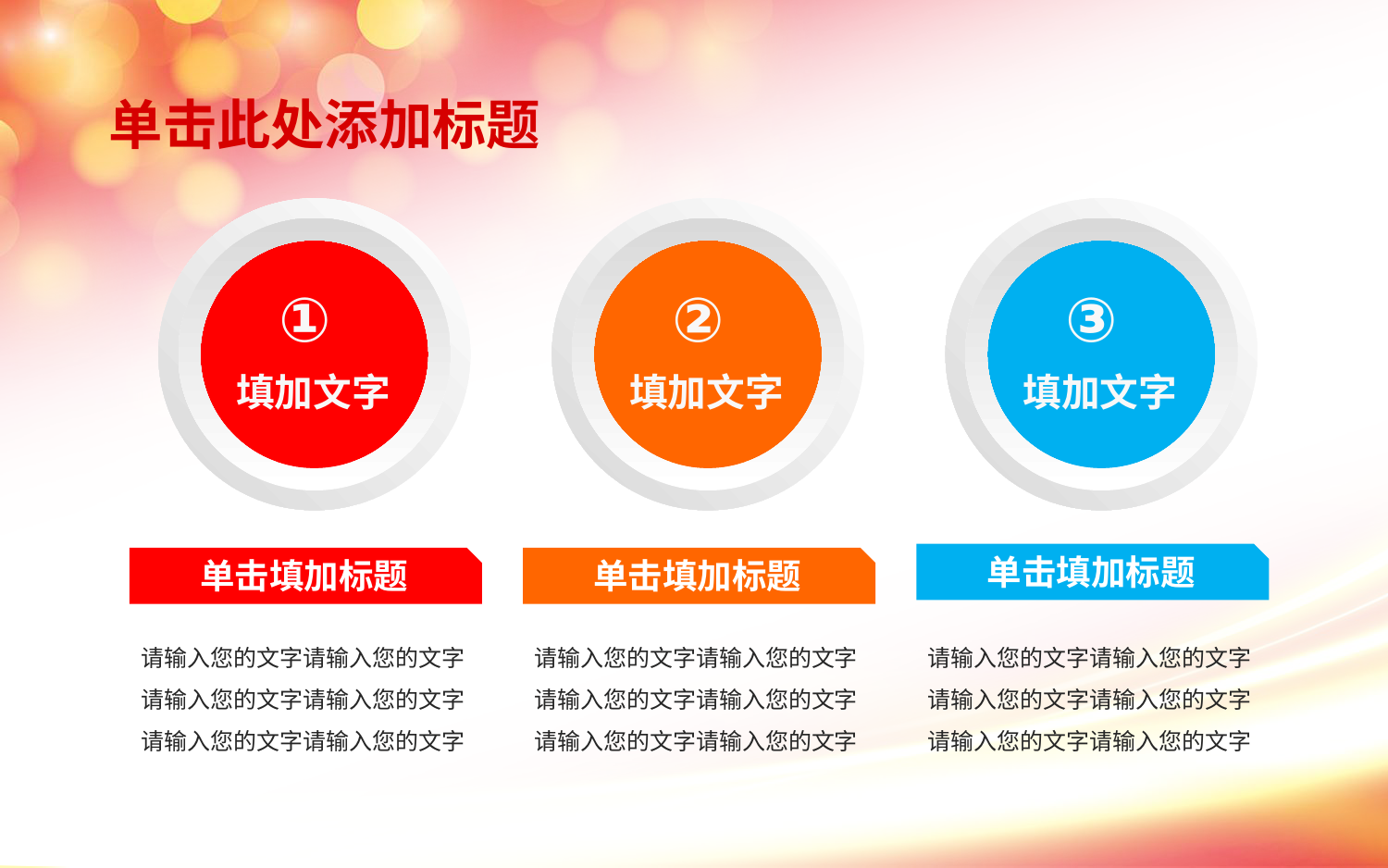

单击此处添加标题

①
填加文字
②
填加文字
③
填加文字

单击填加标题

单击填加标题

单击填加标题
请输入您的文字请输入您的文字
请输入您的文字请输入您的文字
请输入您的文字请输入您的文字
请输入您的文字请输入您的文字
请输入您的文字请输入您的文字
请输入您的文字请输入您的文字
请输入您的文字请输入您的文字
请输入您的文字请输入您的文字
请输入您的文字请输入您的文字